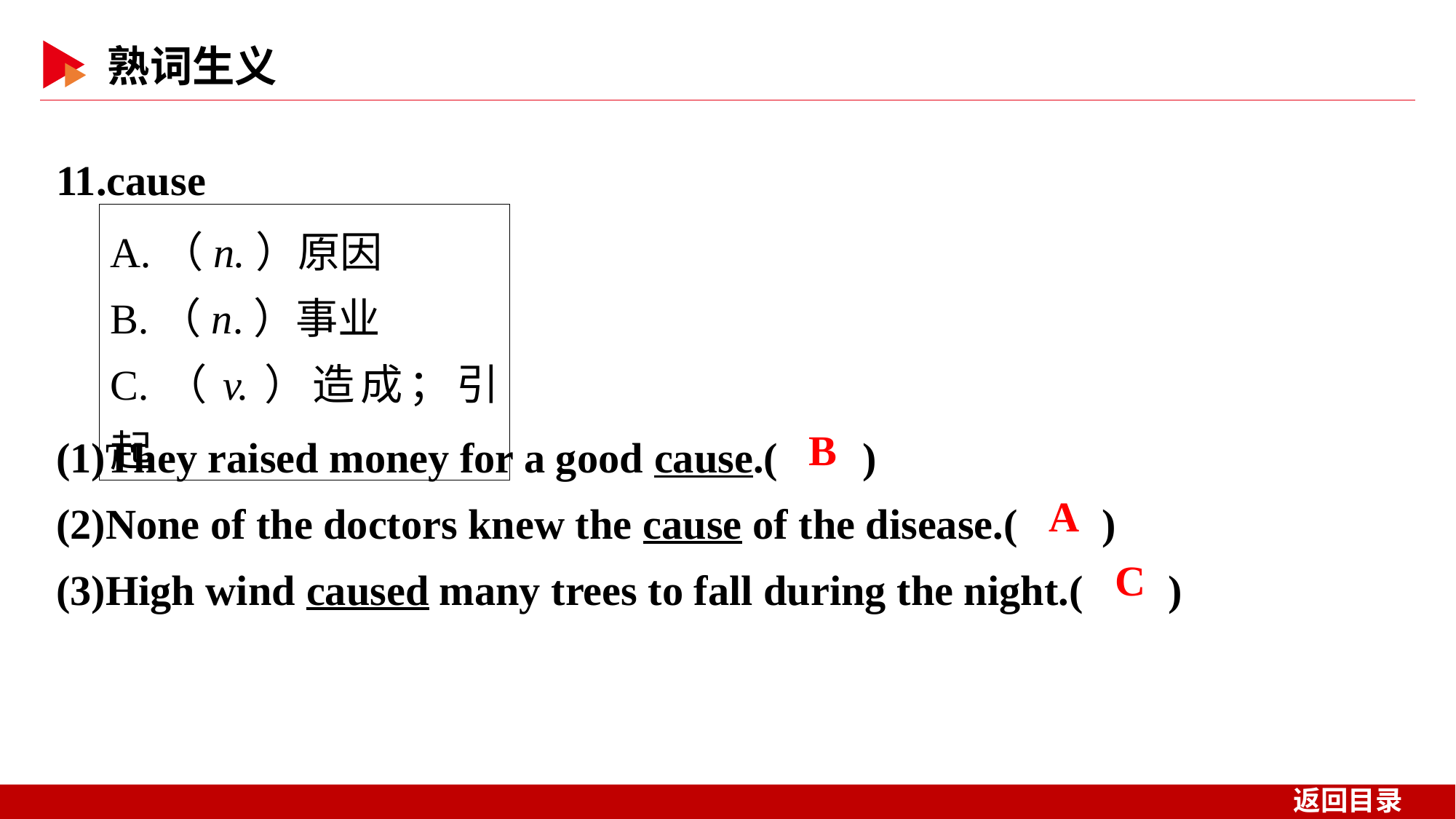

11.cause
A.（n.）原因
B.（n.）事业
C.（v.）造成；引起
(1)They raised money for a good cause.(        )
(2)None of the doctors knew the cause of the disease.(        )
(3)High wind caused many trees to fall during the night.(        )
   B
   A
   C